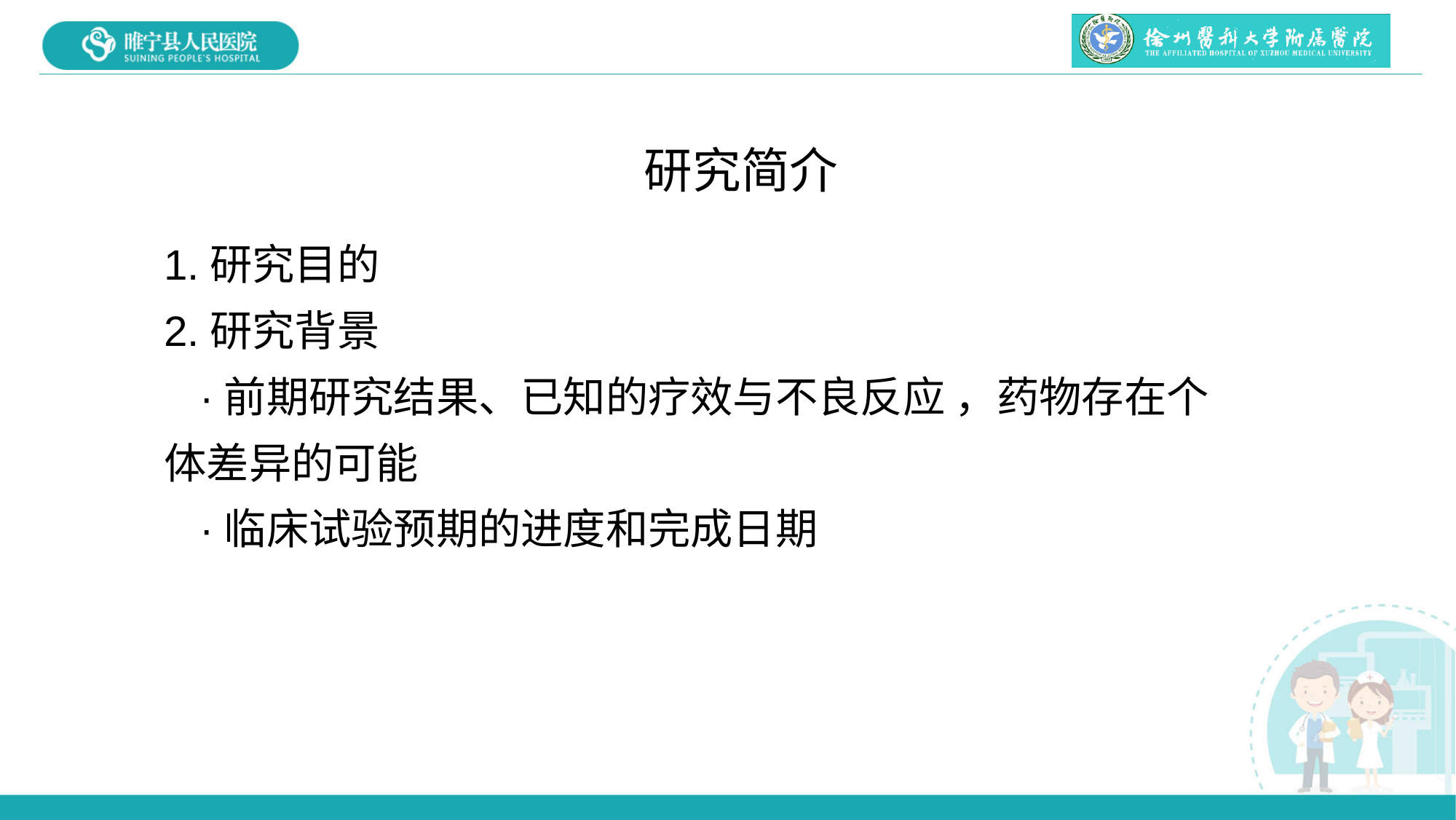

研究简介
1.研究目的
2.研究背景
   ·前期研究结果、已知的疗效与不良反应 ，药物存在个体差异的可能
   ·临床试验预期的进度和完成日期